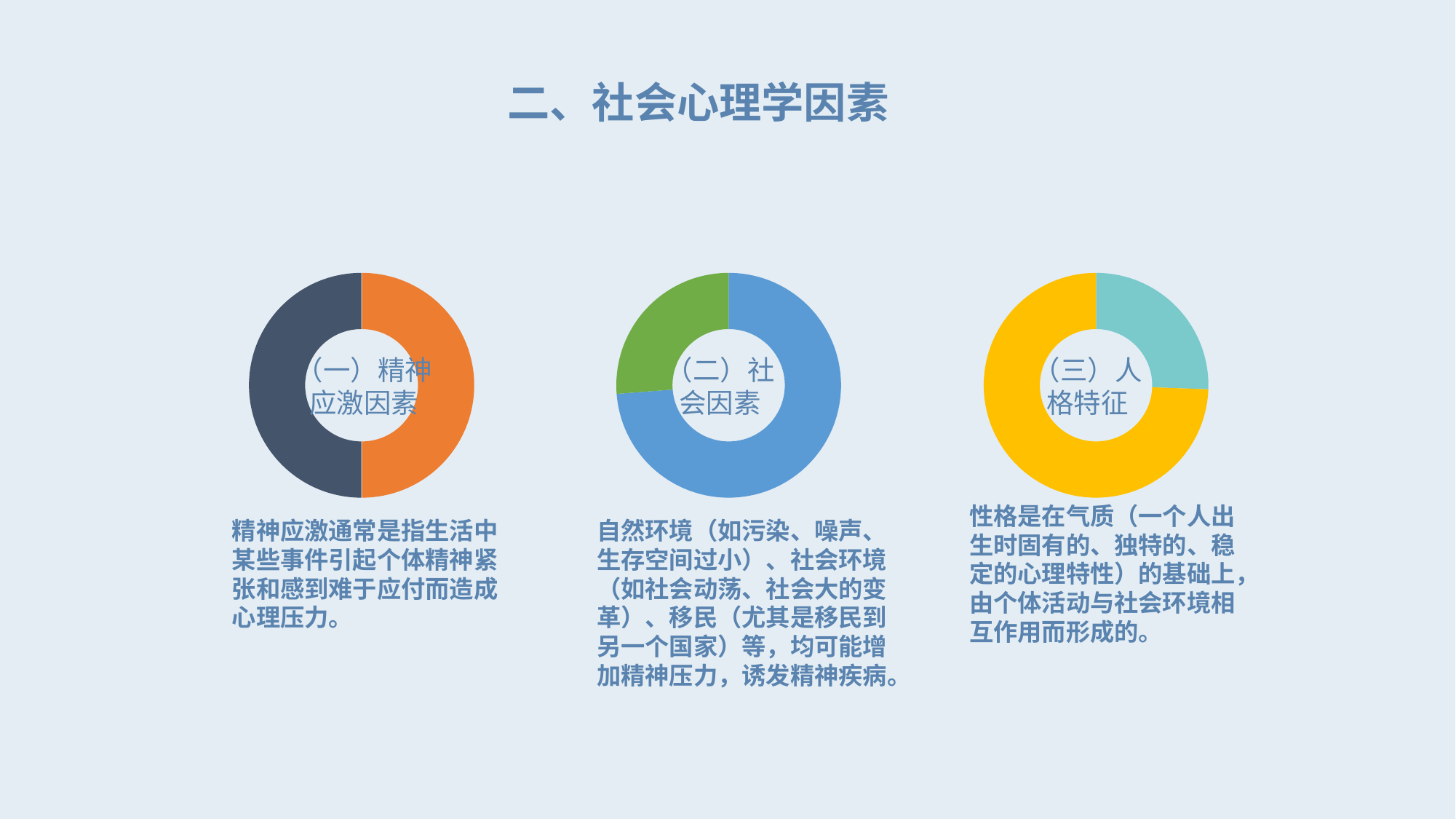

二、社会心理学因素

### Chart

| Category | 销售额 |
|---|---|
| 第一季度 | 3.2 |
| 第二季度 | 3.2 |
|  | None |
|  | None |
（一）精神应激因素
精神应激通常是指生活中某些事件引起个体精神紧张和感到难于应付而造成心理压力。

### Chart

| Category | 销售额 |
|---|---|
| 第一季度 | 9.0 |
| 第二季度 | 3.2 |
|  | None |
|  | None |
（二）社会因素
自然环境（如污染、噪声、生存空间过小）、社会环境（如社会动荡、社会大的变革）、移民（尤其是移民到另一个国家）等，均可能增加精神压力，诱发精神疾病。

### Chart

| Category | 销售额 |
|---|---|
| 第一季度 | 1.1 |
| 第二季度 | 3.2 |
|  | None |
|  | None |
（三）人格特征
性格是在气质（一个人出生时固有的、独特的、稳定的心理特性）的基础上，由个体活动与社会环境相互作用而形成的。